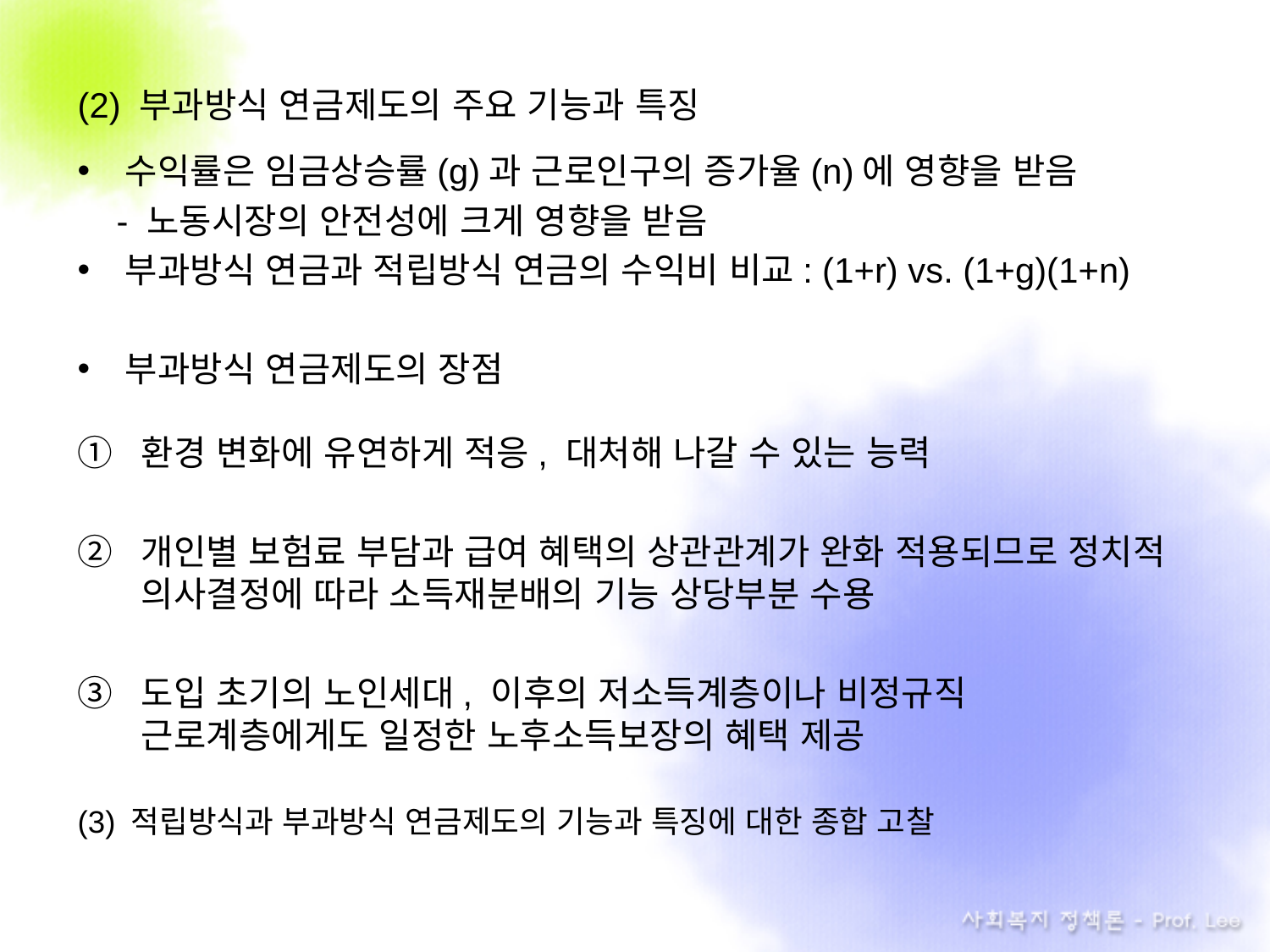

(2) 부과방식 연금제도의 주요 기능과 특징

수익률은 임금상승률(g)과 근로인구의 증가율(n)에 영향을 받음
    - 노동시장의 안전성에 크게 영향을 받음
부과방식 연금과 적립방식 연금의 수익비 비교: (1+r) vs. (1+g)(1+n)

부과방식 연금제도의 장점

환경 변화에 유연하게 적응, 대처해 나갈 수 있는 능력

개인별 보험료 부담과 급여 혜택의 상관관계가 완화 적용되므로 정치적 의사결정에 따라 소득재분배의 기능 상당부분 수용

도입 초기의 노인세대, 이후의 저소득계층이나 비정규직 근로계층에게도 일정한 노후소득보장의 혜택 제공
(3) 적립방식과 부과방식 연금제도의 기능과 특징에 대한 종합 고찰